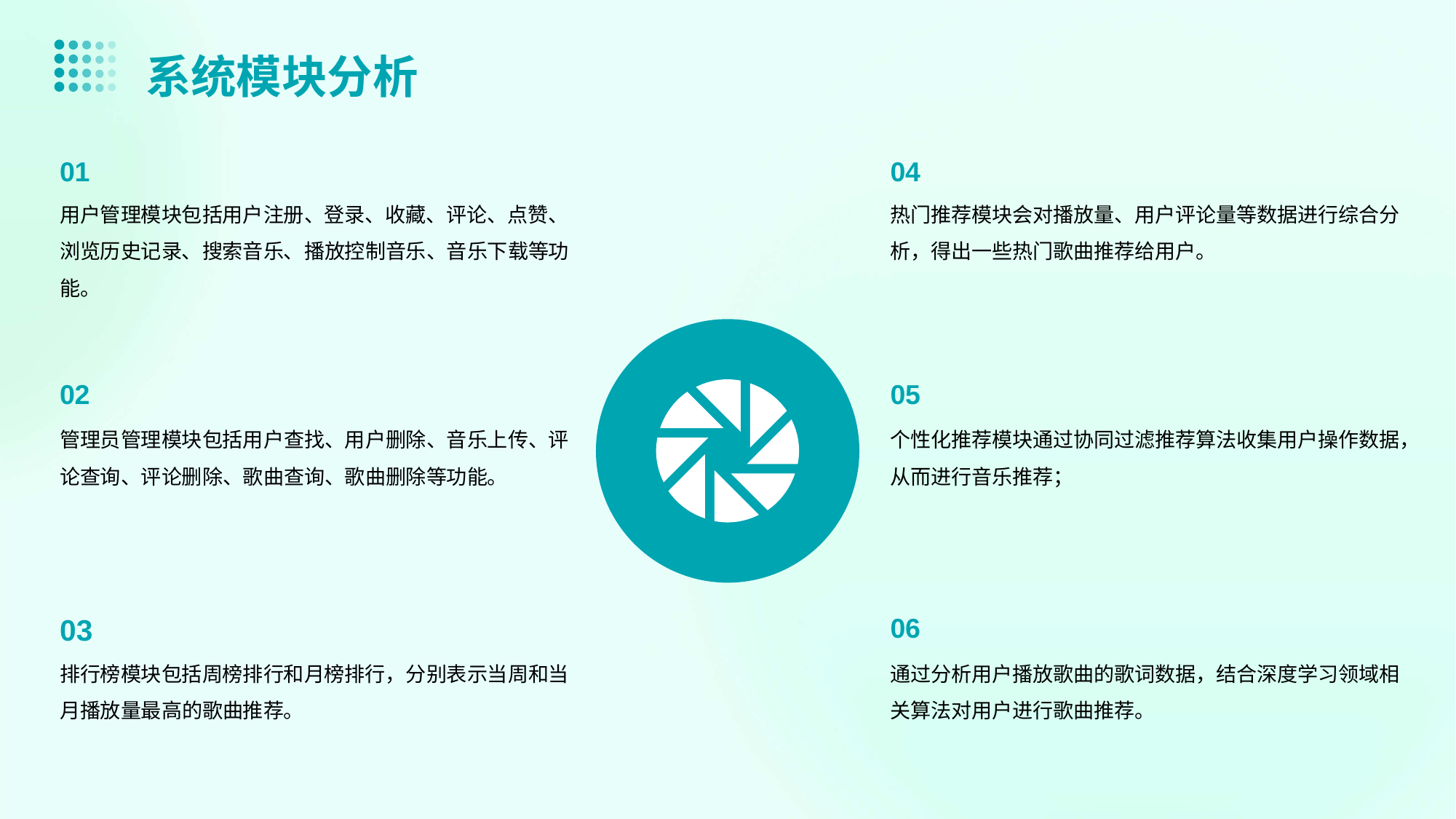

系统模块分析

01
04
用户管理模块包括用户注册、登录、收藏、评论、点赞、浏览历史记录、搜索音乐、播放控制音乐、音乐下载等功能。
热门推荐模块会对播放量、用户评论量等数据进行综合分析，得出一些热门歌曲推荐给用户。

02
05

管理员管理模块包括用户查找、用户删除、音乐上传、评论查询、评论删除、歌曲查询、歌曲删除等功能。
个性化推荐模块通过协同过滤推荐算法收集用户操作数据，从而进行音乐推荐；
03
06
排行榜模块包括周榜排行和月榜排行，分别表示当周和当月播放量最高的歌曲推荐。
通过分析用户播放歌曲的歌词数据，结合深度学习领域相关算法对用户进行歌曲推荐。